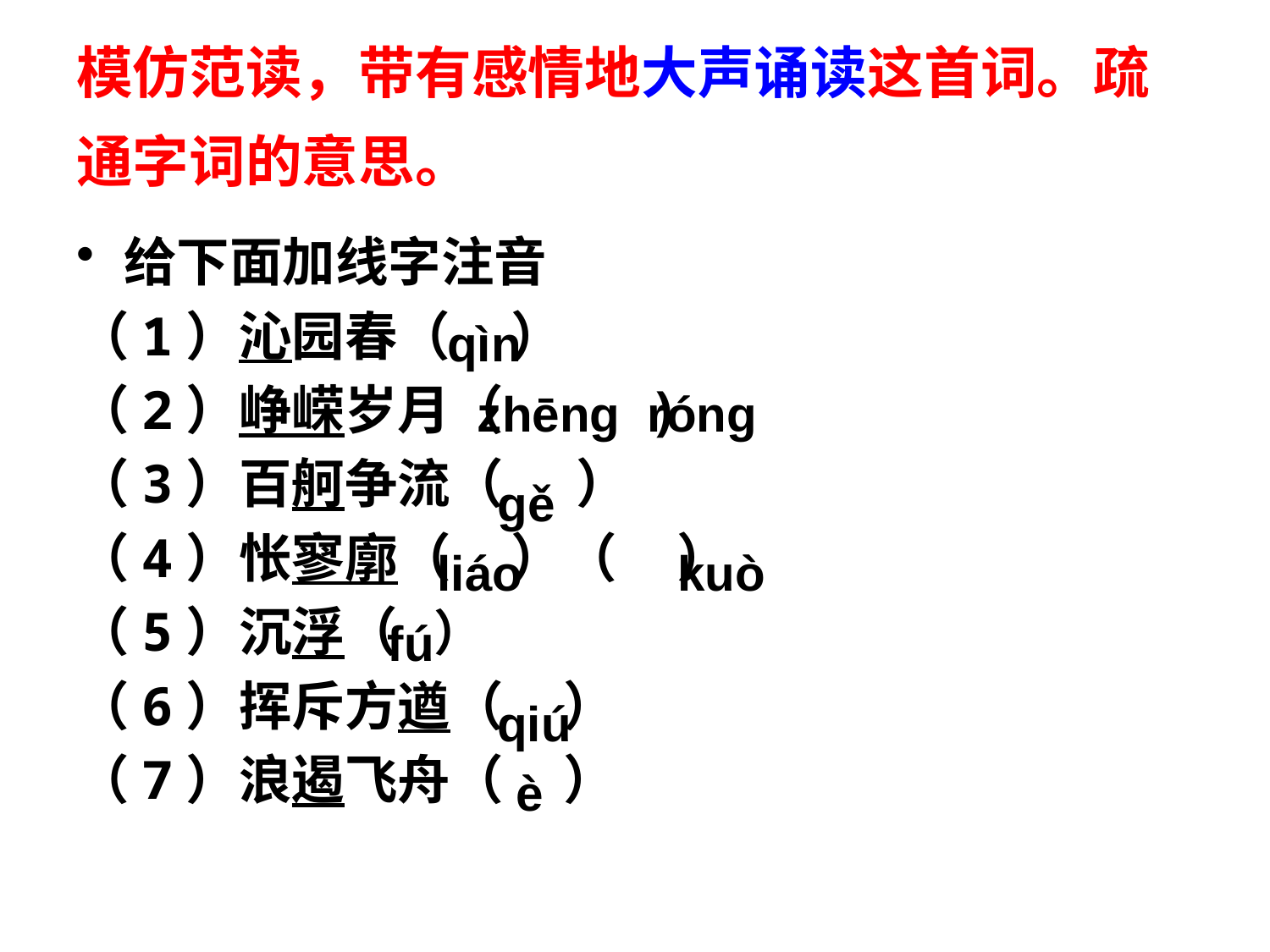

# 模仿范读，带有感情地大声诵读这首词。疏通字词的意思。
给下面加线字注音
（1）沁园春（     ）
（2）峥嵘岁月（           )
（3）百舸争流（      ）
（4）怅寥廓（     ）（     ）
（5）沉浮（   ）
（6）挥斥方遒（     ）
（7）浪遏飞舟（     ）

qìn
zhēng  róng
gě
liáo
kuò
fú
qiú
 è